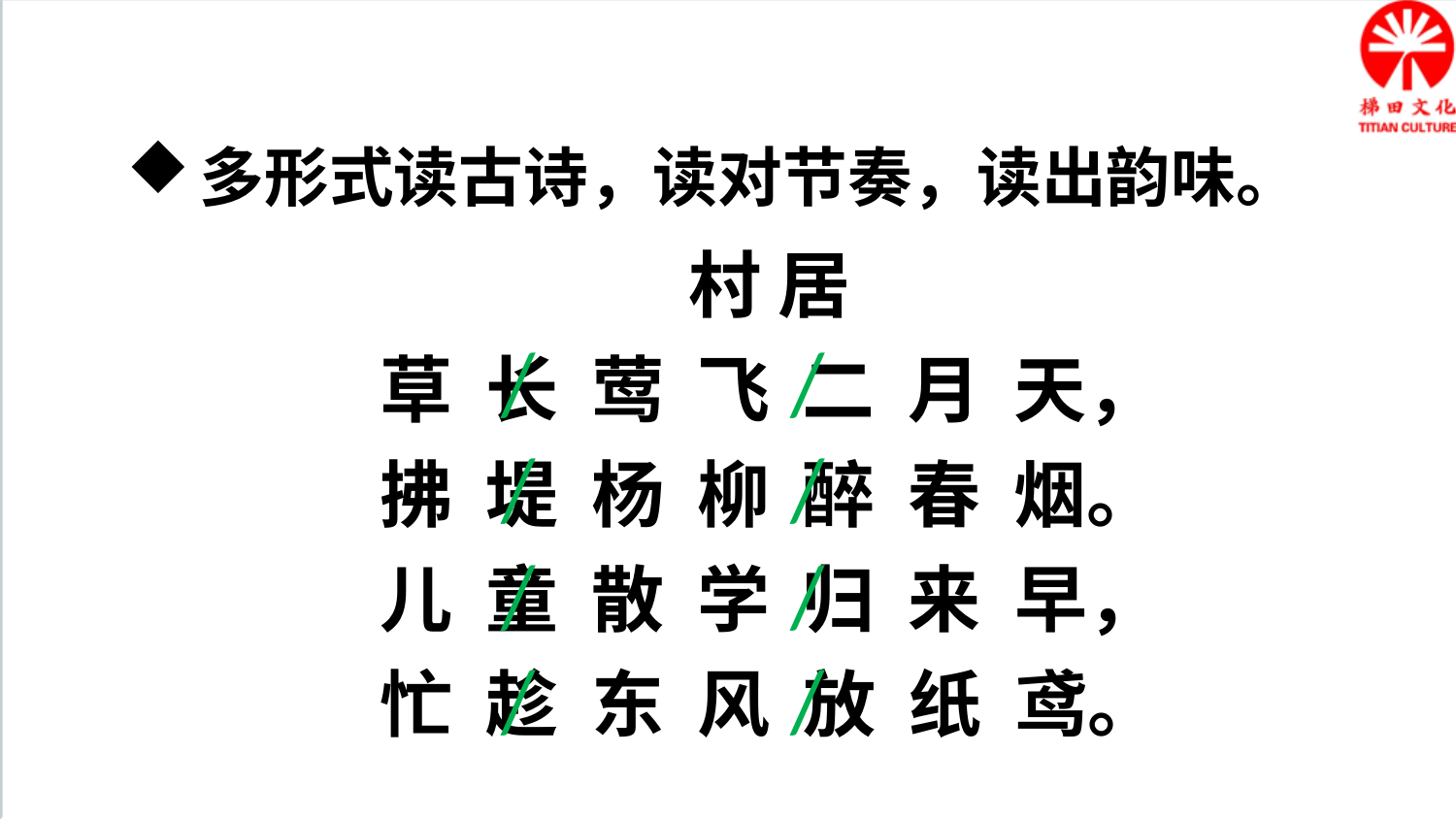

多形式读古诗，读对节奏，读出韵味。
村 居
草  长  莺  飞  二  月  天，
拂  堤  杨  柳  醉  春  烟。
儿  童  散  学  归  来  早，
忙  趁  东  风  放  纸  鸢。
/
/
/
/
/
/
/
/